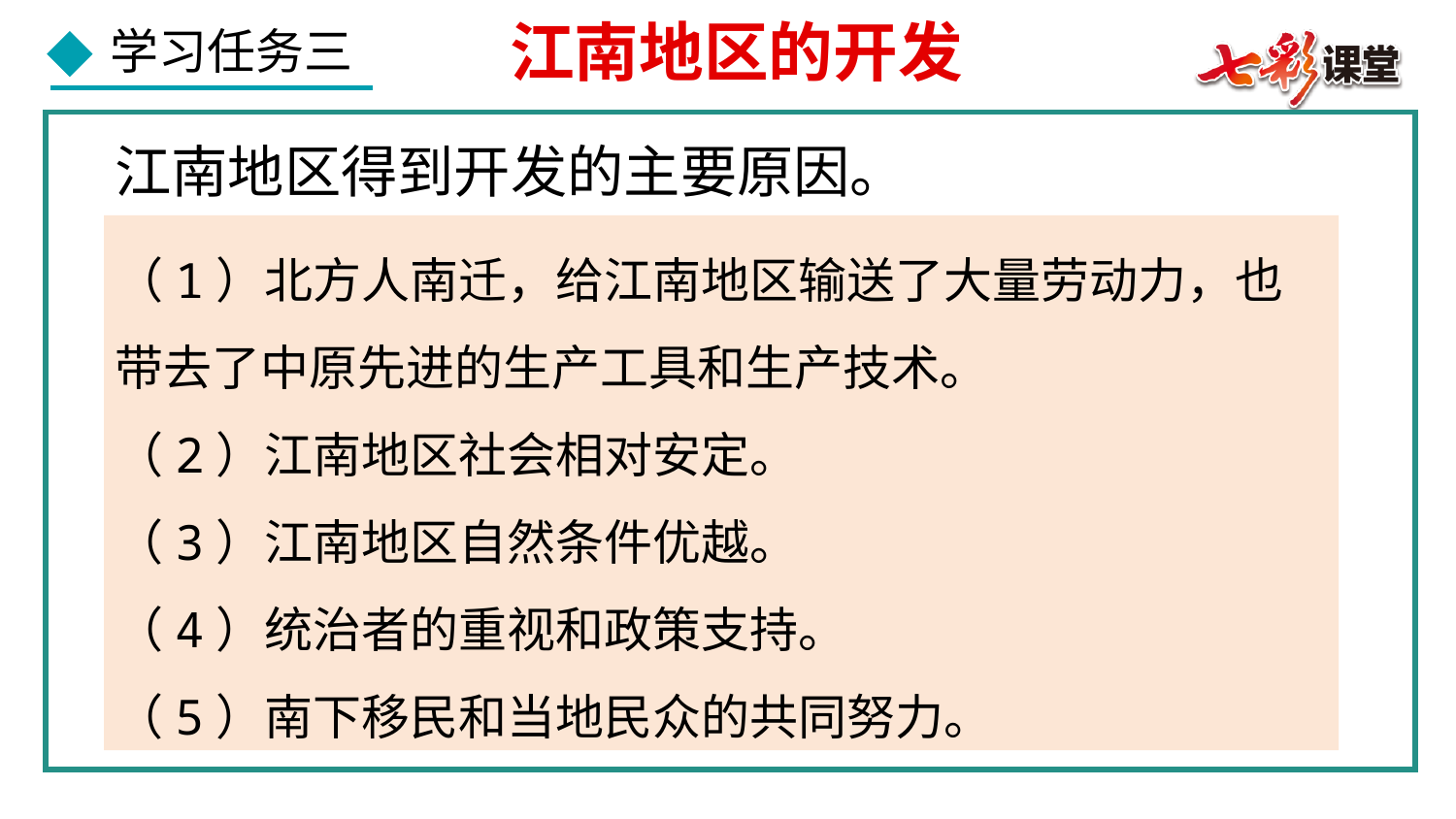

江南地区的开发
江南地区得到开发的主要原因。
（1）北方人南迁，给江南地区输送了大量劳动力，也带去了中原先进的生产工具和生产技术。
（2）江南地区社会相对安定。
（3）江南地区自然条件优越。
（4）统治者的重视和政策支持。
（5）南下移民和当地民众的共同努力。